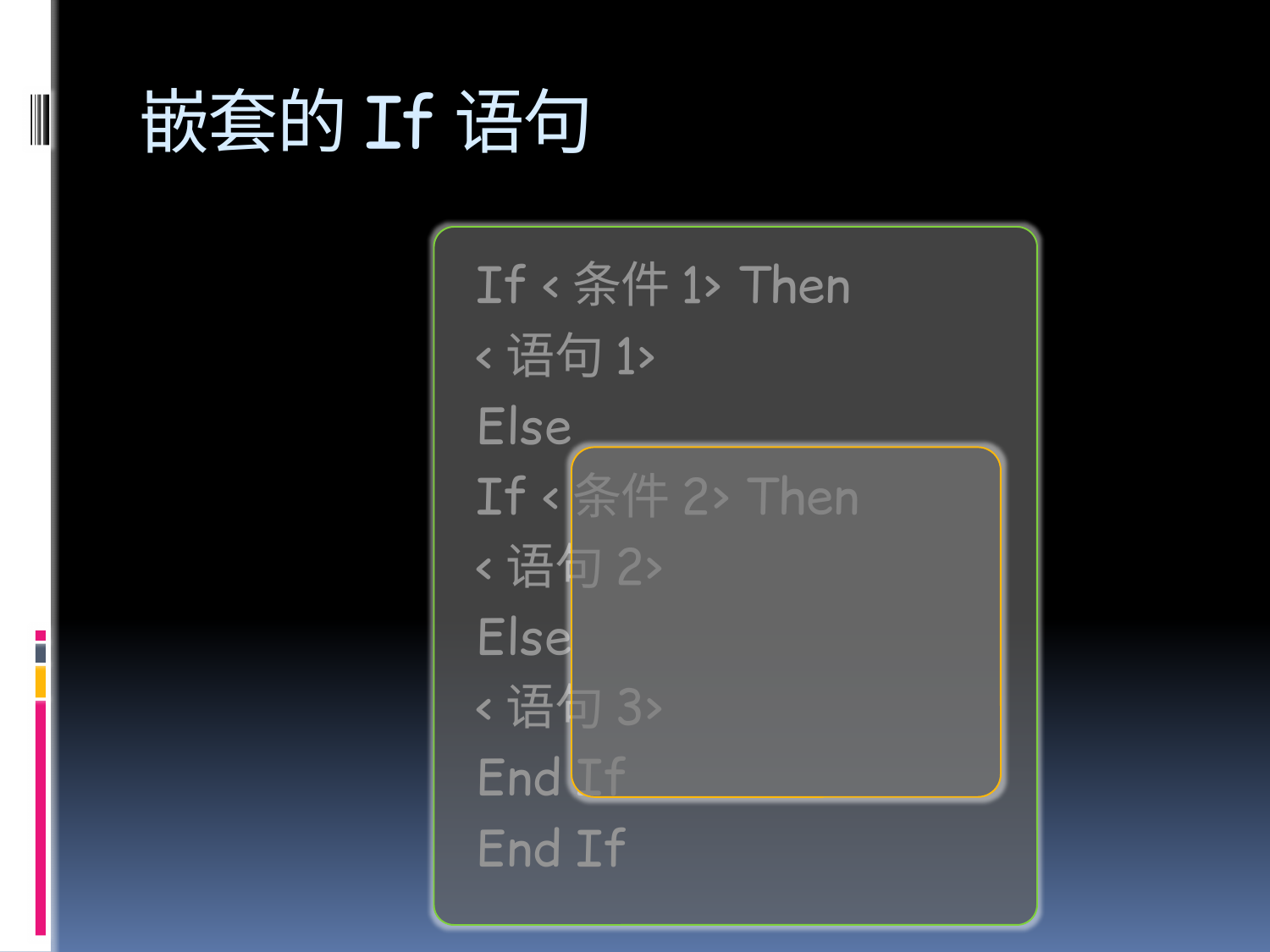

# 嵌套的If语句

If <条件1> Then
	<语句1>
Else
	If <条件2> Then
		<语句2>
	Else
		<语句3>
	End If
End If